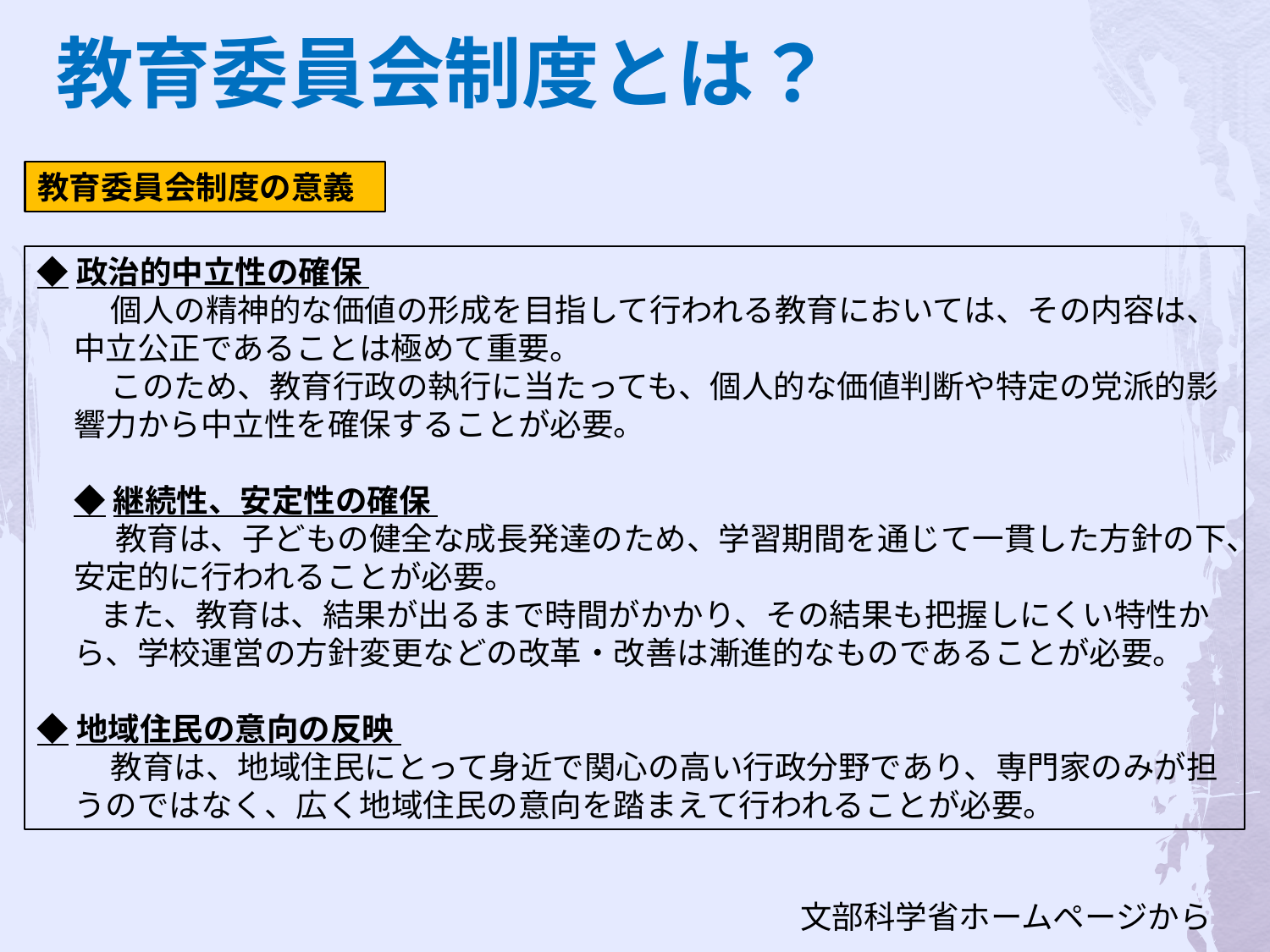

教育委員会制度とは？
教育委員会制度の意義
◆政治的中立性の確保
個人の精神的な価値の形成を目指して行われる教育においては、その内容は、中立公正であることは極めて重要。
このため、教育行政の執行に当たっても、個人的な価値判断や特定の党派的影響力から中立性を確保することが必要。

◆継続性、安定性の確保
 　　教育は、子どもの健全な成長発達のため、学習期間を通じて一貫した方針の下、安定的に行われることが必要。
　　また、教育は、結果が出るまで時間がかかり、その結果も把握しにくい特性から、学校運営の方針変更などの改革・改善は漸進的なものであることが必要。

◆地域住民の意向の反映
教育は、地域住民にとって身近で関心の高い行政分野であり、専門家のみが担うのではなく、広く地域住民の意向を踏まえて行われることが必要。
文部科学省ホームページから